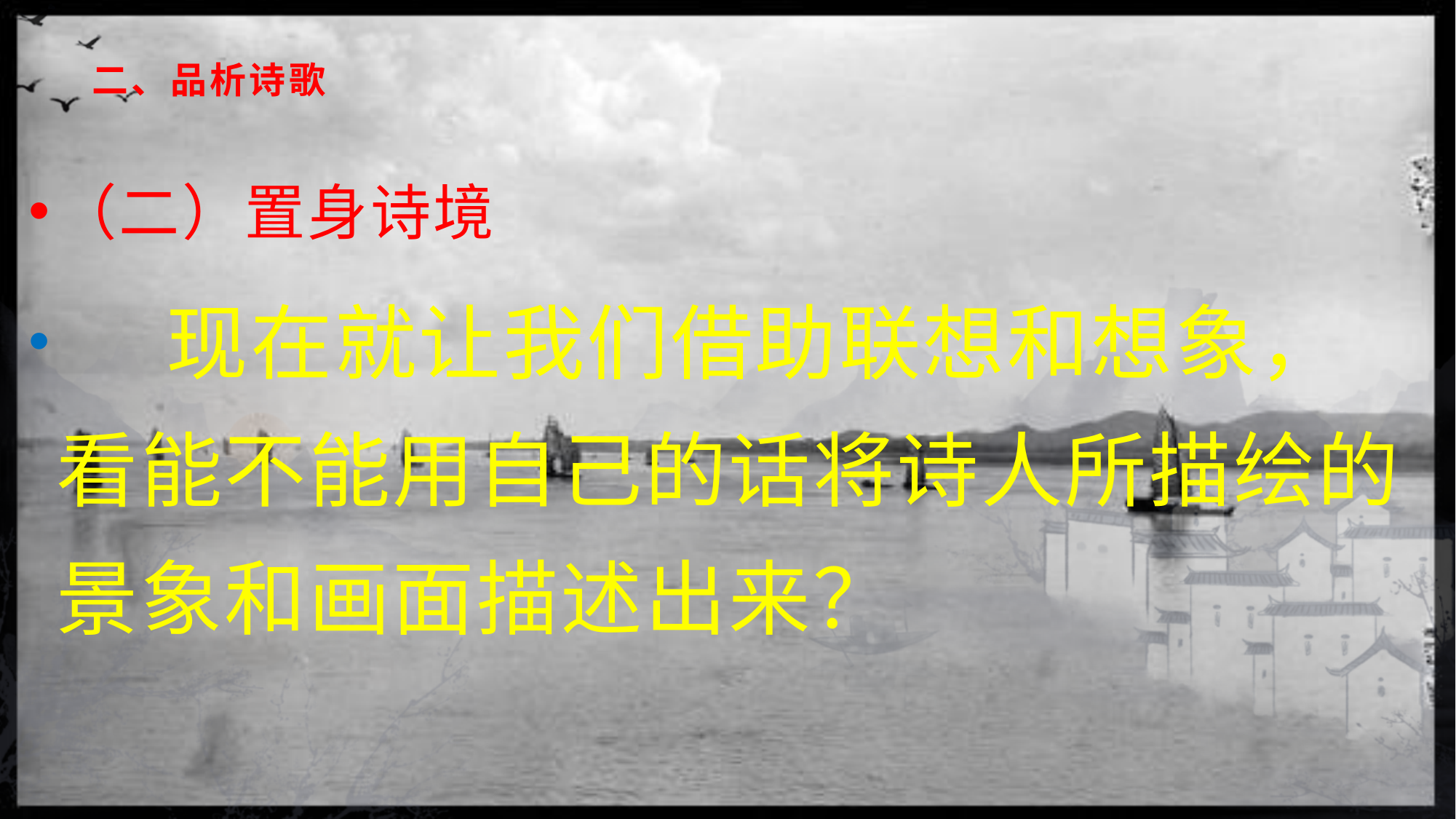

# 二、品析诗歌
（二）置身诗境
      现在就让我们借助联想和想象，看能不能用自己的话将诗人所描绘的景象和画面描述出来？